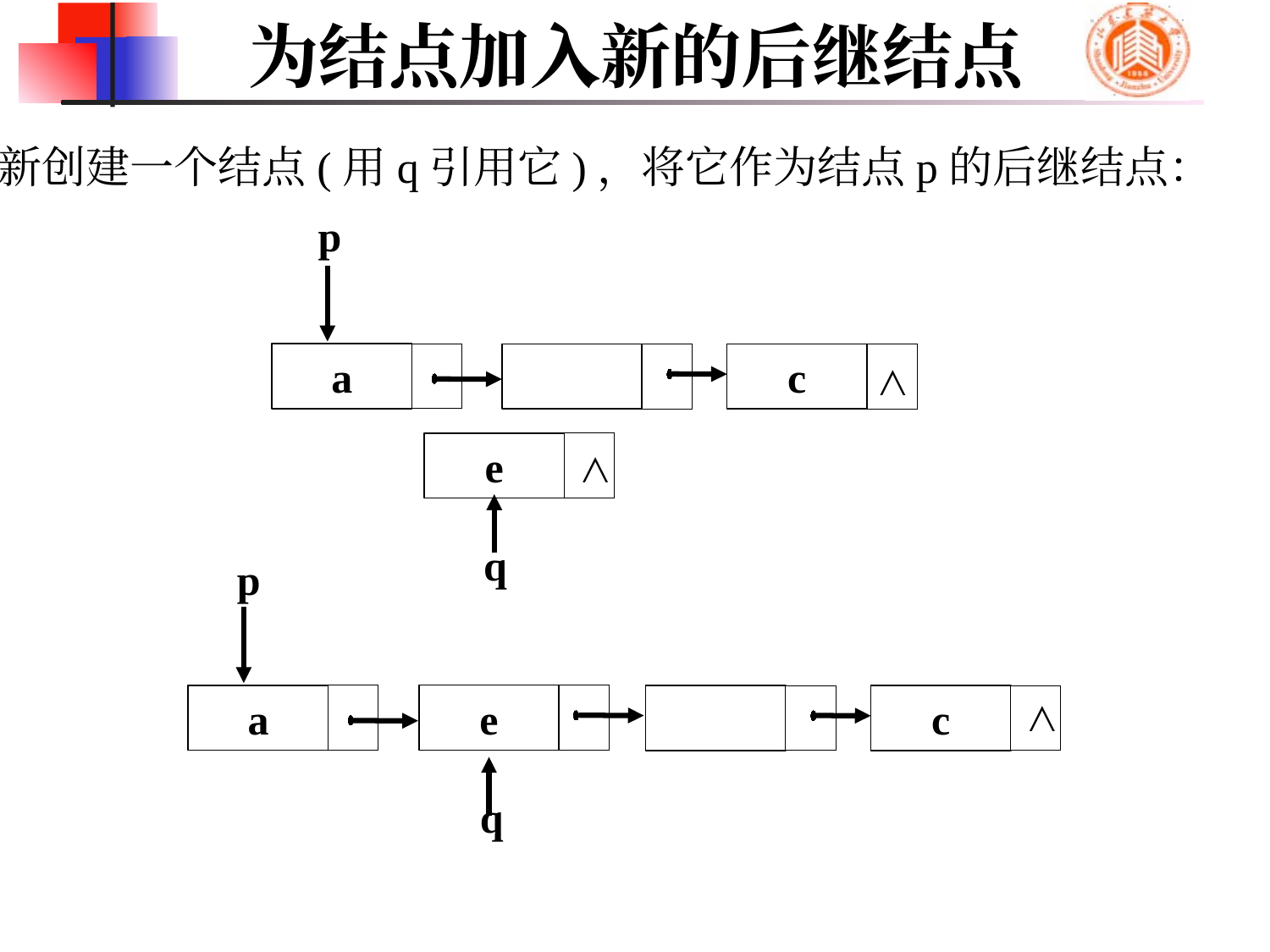

# 为结点加入新的后继结点
新创建一个结点(用q引用它)，将它作为结点p的后继结点：
p

a

c

b

∧

∧

e

q
p

∧
a

e

c

b

q